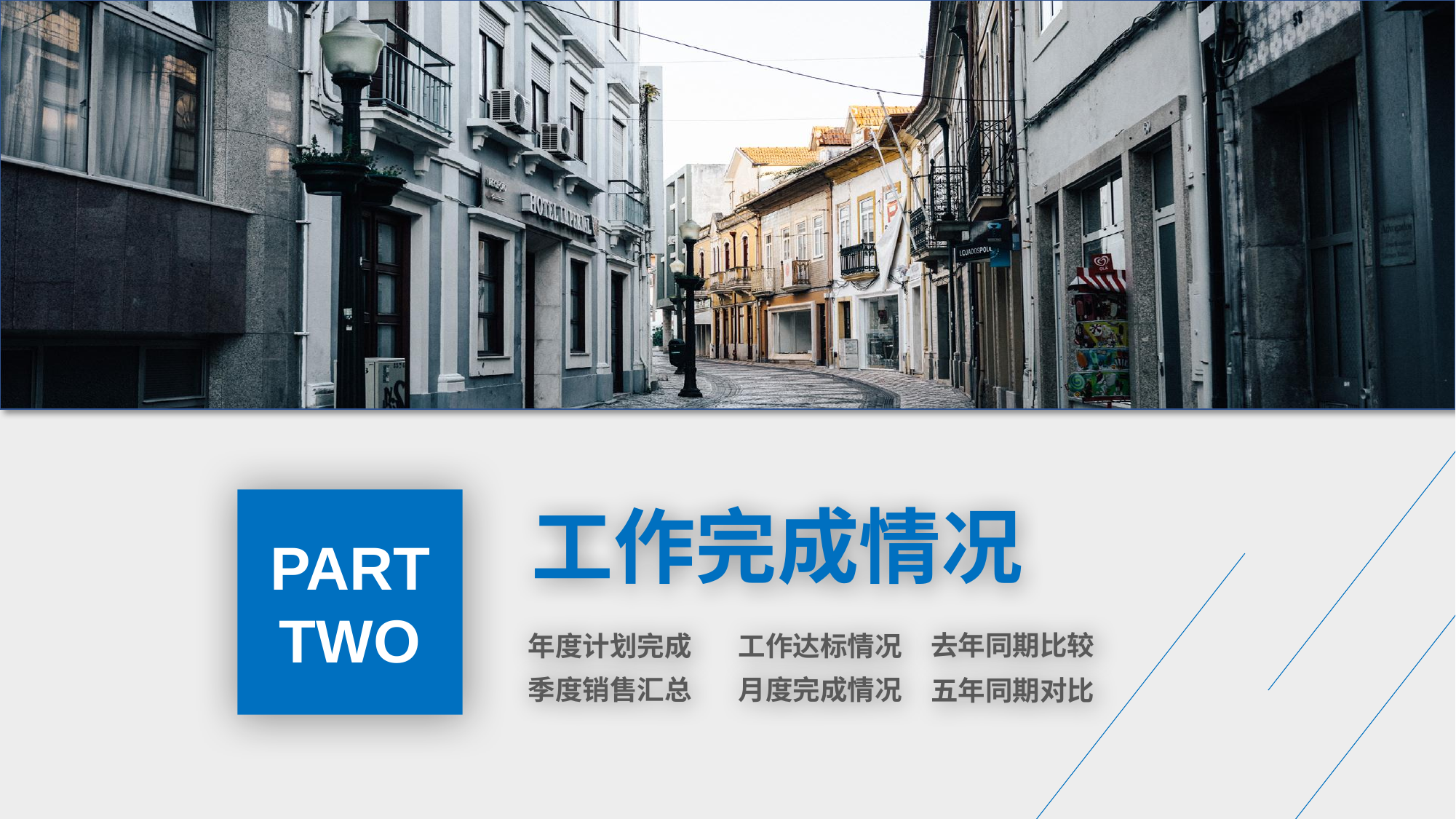

PART TWO
工作完成情况
去年同期比较
年度计划完成
工作达标情况
季度销售汇总
月度完成情况
五年同期对比